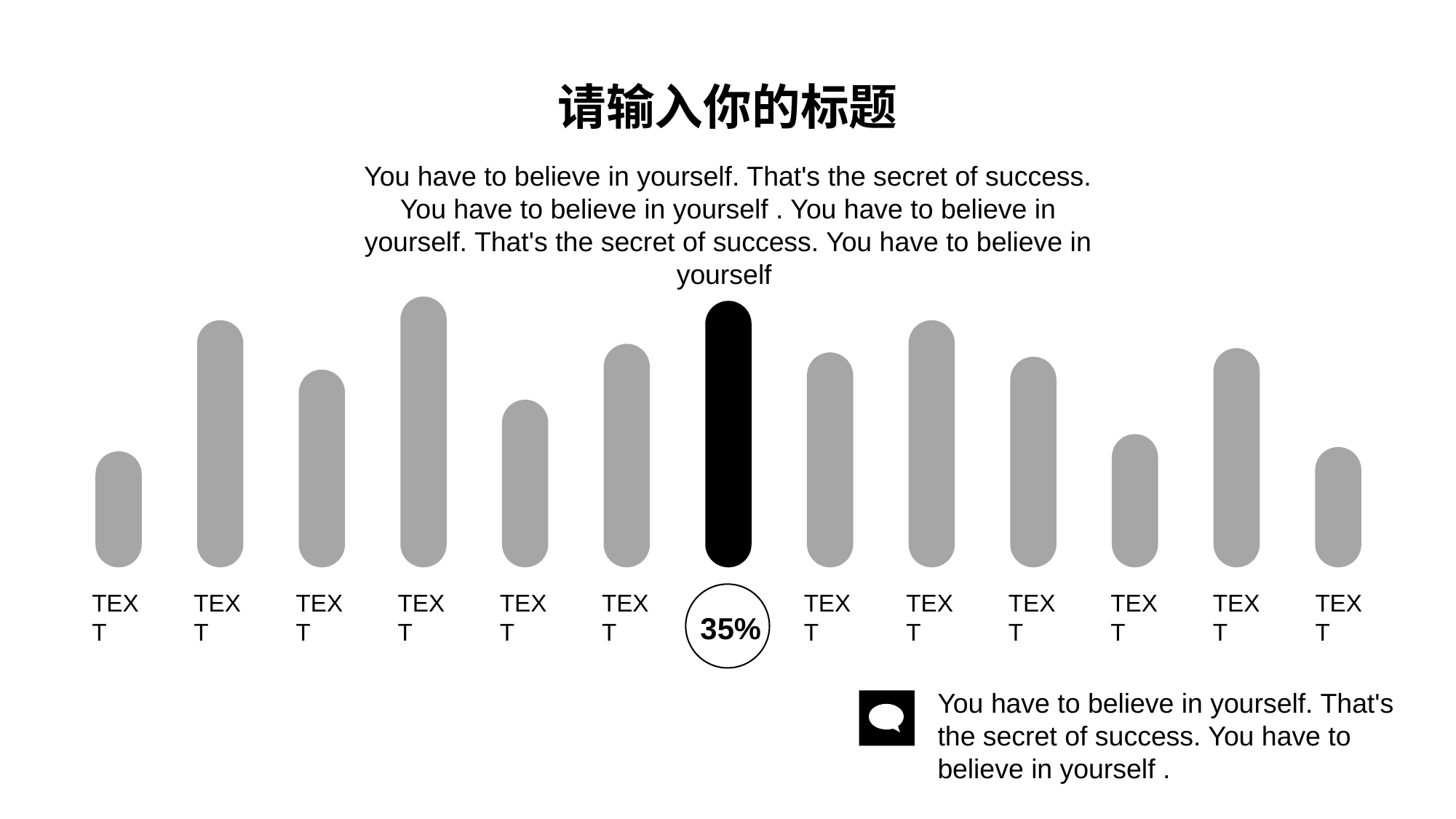

请输入你的标题
You have to believe in yourself. That's the secret of success. You have to believe in yourself . You have to believe in yourself. That's the secret of success. You have to believe in yourself

TEXT
TEXT
TEXT
TEXT
TEXT
TEXT
TEXT
TEXT
TEXT
TEXT
TEXT
TEXT

35%
You have to believe in yourself. That's the secret of success. You have to believe in yourself .